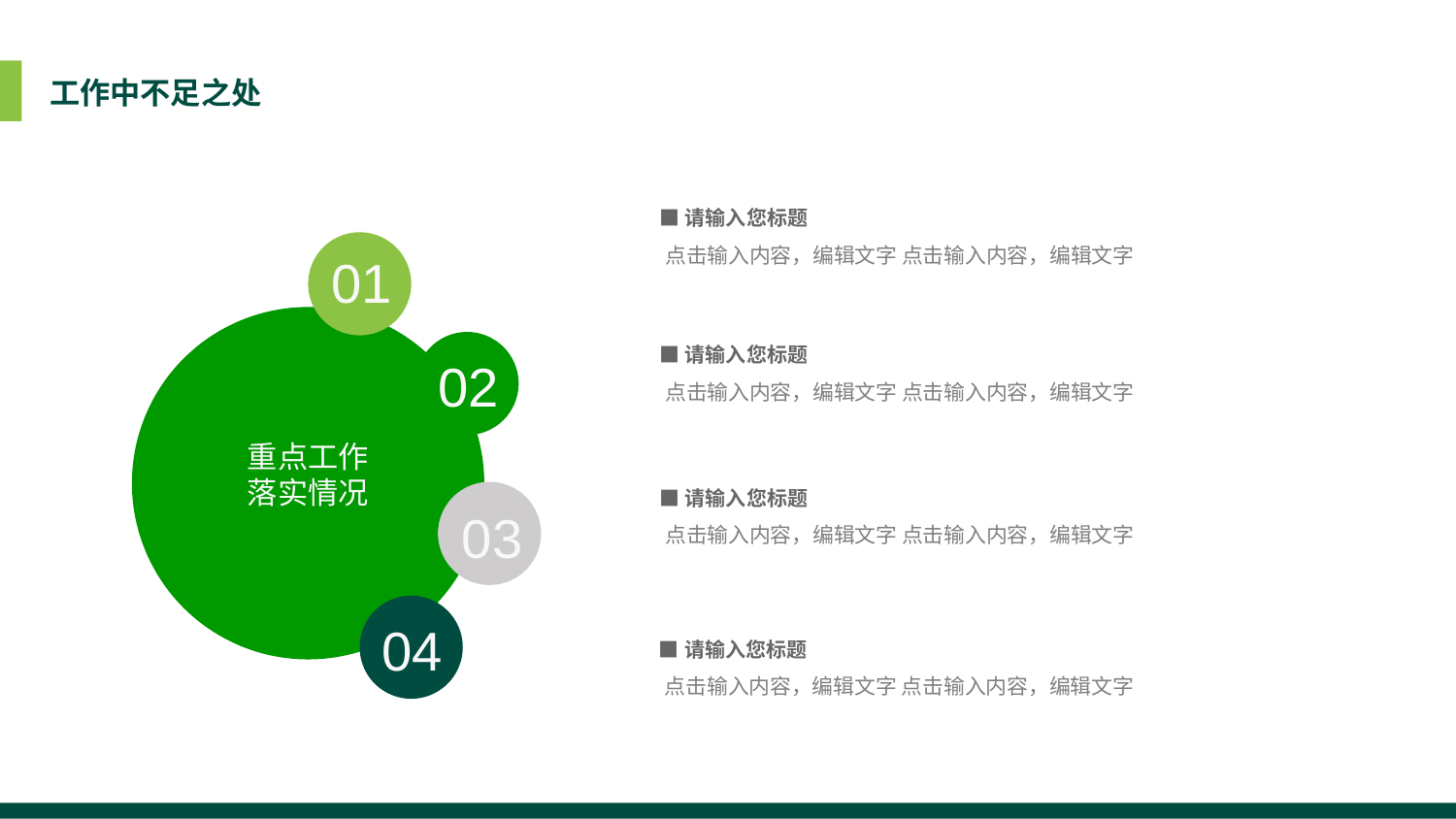

工作中不足之处
■请输入您标题

01
点击输入内容，编辑文字 点击输入内容，编辑文字

02
■请输入您标题
点击输入内容，编辑文字 点击输入内容，编辑文字
重点工作落实情况
■请输入您标题

03
点击输入内容，编辑文字 点击输入内容，编辑文字

04
■请输入您标题
点击输入内容，编辑文字 点击输入内容，编辑文字